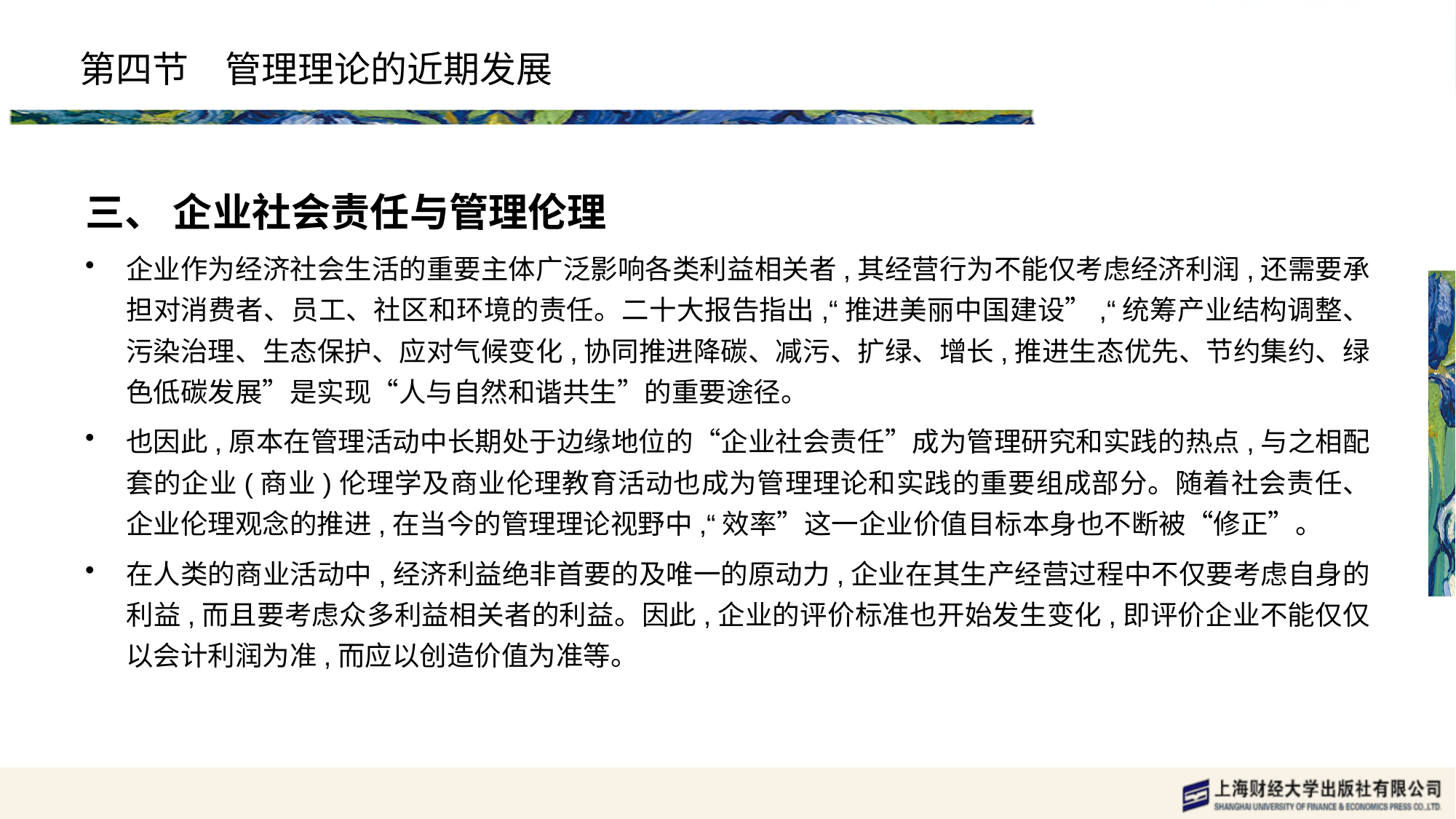

# 第四节　管理理论的近期发展
三、 企业社会责任与管理伦理
企业作为经济社会生活的重要主体广泛影响各类利益相关者,其经营行为不能仅考虑经济利润,还需要承担对消费者、员工、社区和环境的责任。二十大报告指出,“推进美丽中国建设”,“统筹产业结构调整、污染治理、生态保护、应对气候变化,协同推进降碳、减污、扩绿、增长,推进生态优先、节约集约、绿色低碳发展”是实现“人与自然和谐共生”的重要途径。
也因此,原本在管理活动中长期处于边缘地位的“企业社会责任”成为管理研究和实践的热点,与之相配套的企业(商业)伦理学及商业伦理教育活动也成为管理理论和实践的重要组成部分。随着社会责任、企业伦理观念的推进,在当今的管理理论视野中,“效率”这一企业价值目标本身也不断被“修正”。
在人类的商业活动中,经济利益绝非首要的及唯一的原动力,企业在其生产经营过程中不仅要考虑自身的利益,而且要考虑众多利益相关者的利益。因此,企业的评价标准也开始发生变化,即评价企业不能仅仅以会计利润为准,而应以创造价值为准等。